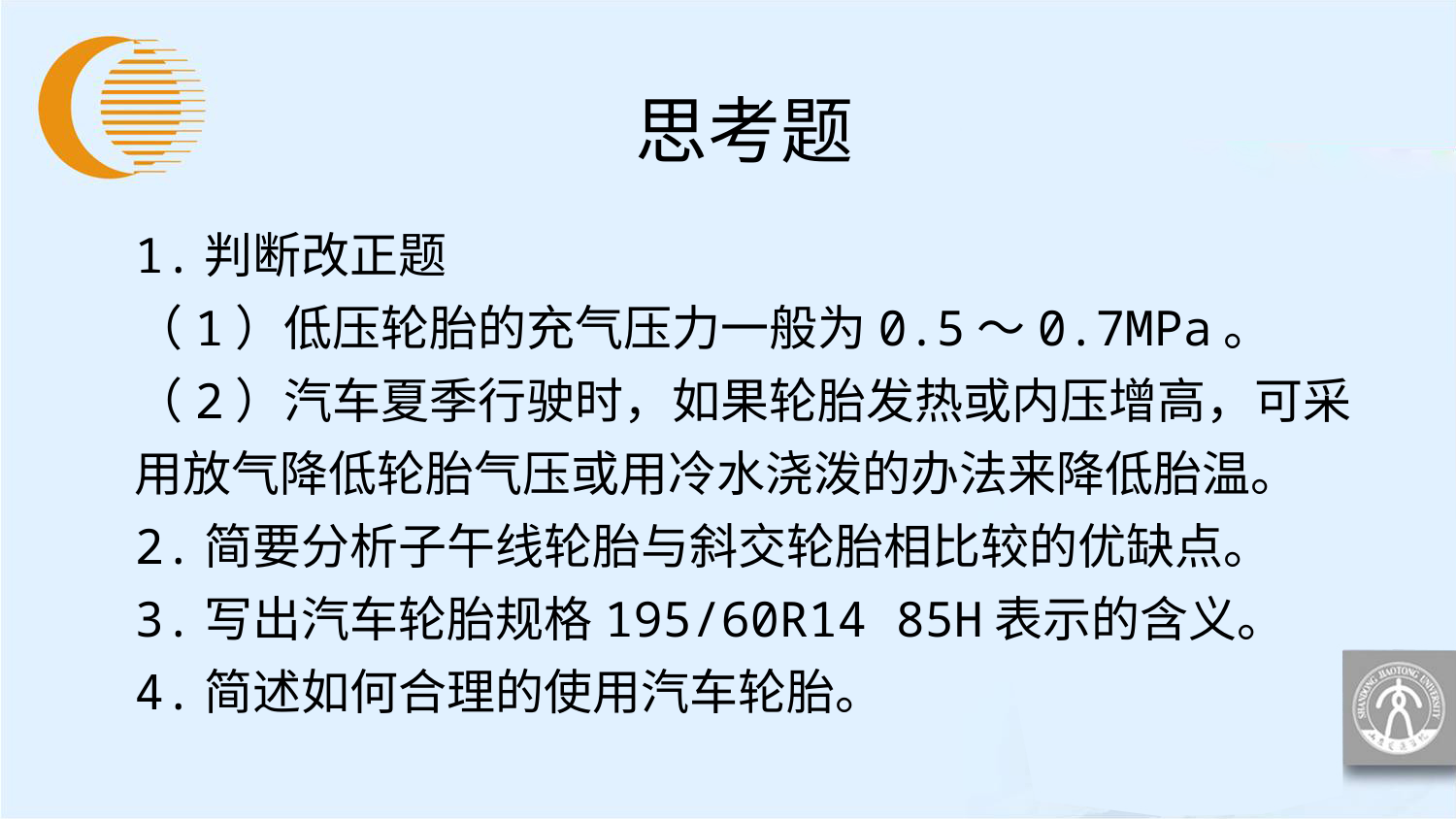

# 思考题
1.判断改正题
（1）低压轮胎的充气压力一般为0.5～0.7MPa。
（2）汽车夏季行驶时，如果轮胎发热或内压增高，可采用放气降低轮胎气压或用冷水浇泼的办法来降低胎温。
2.简要分析子午线轮胎与斜交轮胎相比较的优缺点。
3.写出汽车轮胎规格195/60R14 85H表示的含义。
4.简述如何合理的使用汽车轮胎。